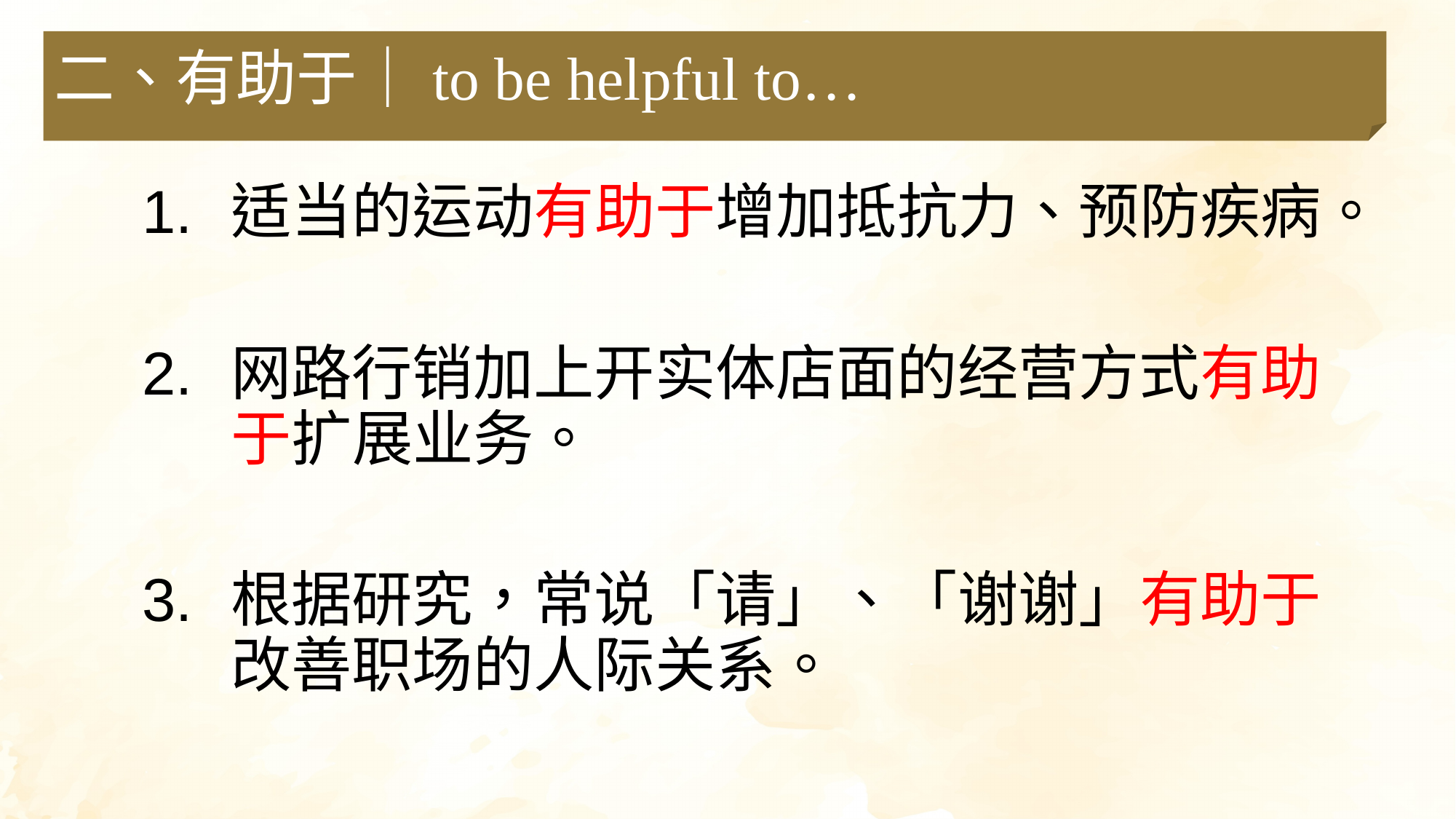

二、有助于｜to be helpful to…
适当的运动有助于增加抵抗力、预防疾病。

网路行销加上开实体店面的经营方式有助于扩展业务。

根据研究，常说「请」、「谢谢」有助于改善职场的人际关系。